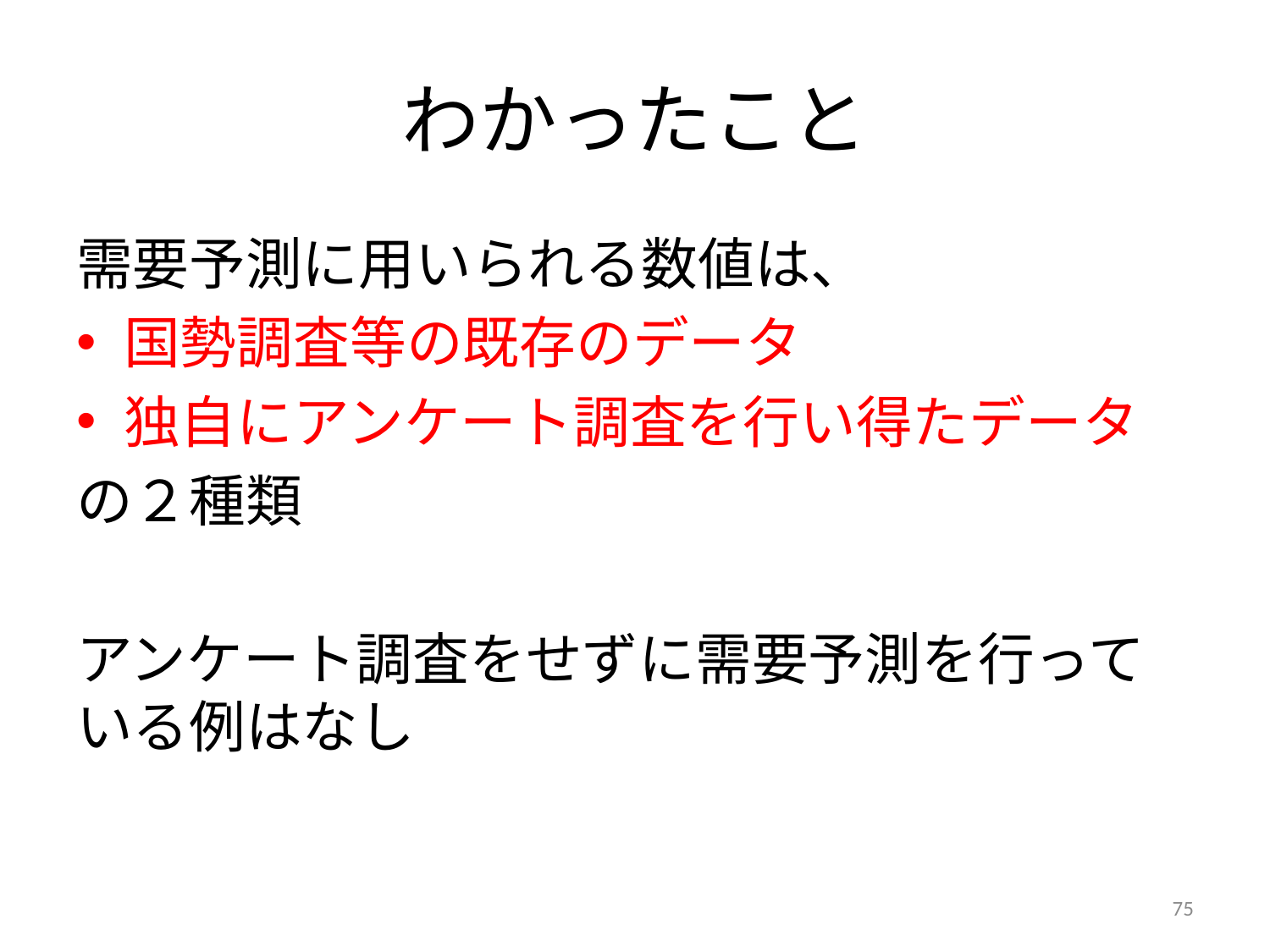

# わかったこと
需要予測に用いられる数値は、
国勢調査等の既存のデータ
独自にアンケート調査を行い得たデータ
の２種類

アンケート調査をせずに需要予測を行っている例はなし
75